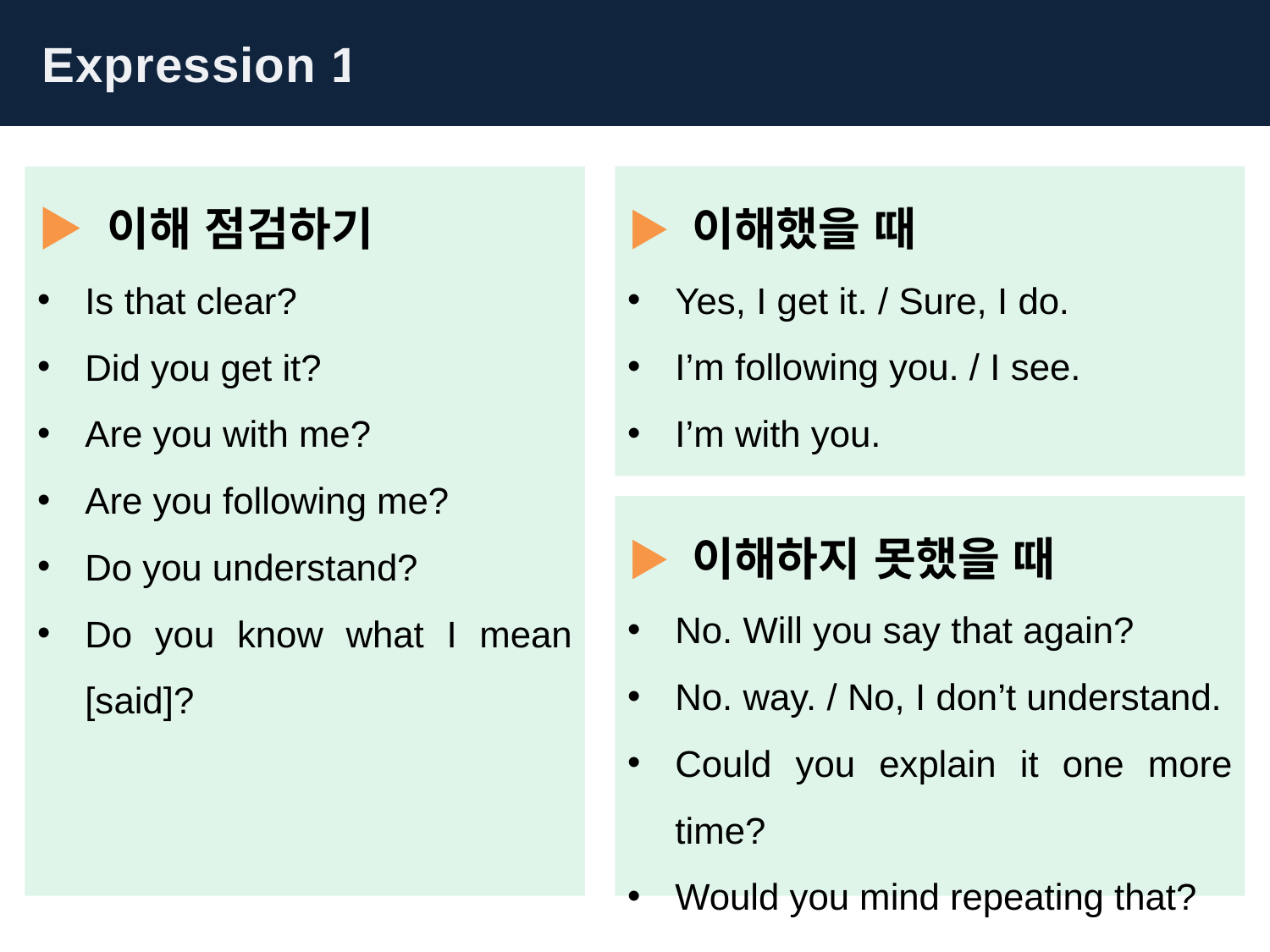

Expression 1
▶ 이해했을 때
Yes, I get it. / Sure, I do.
I’m following you. / I see.
I’m with you.
▶ 이해 점검하기
Is that clear?
Did you get it?
Are you with me?
Are you following me?
Do you understand?
Do you know what I mean [said]?
▶ 이해하지 못했을 때
No. Will you say that again?
No. way. / No, I don’t understand.
Could you explain it one more time?
Would you mind repeating that?